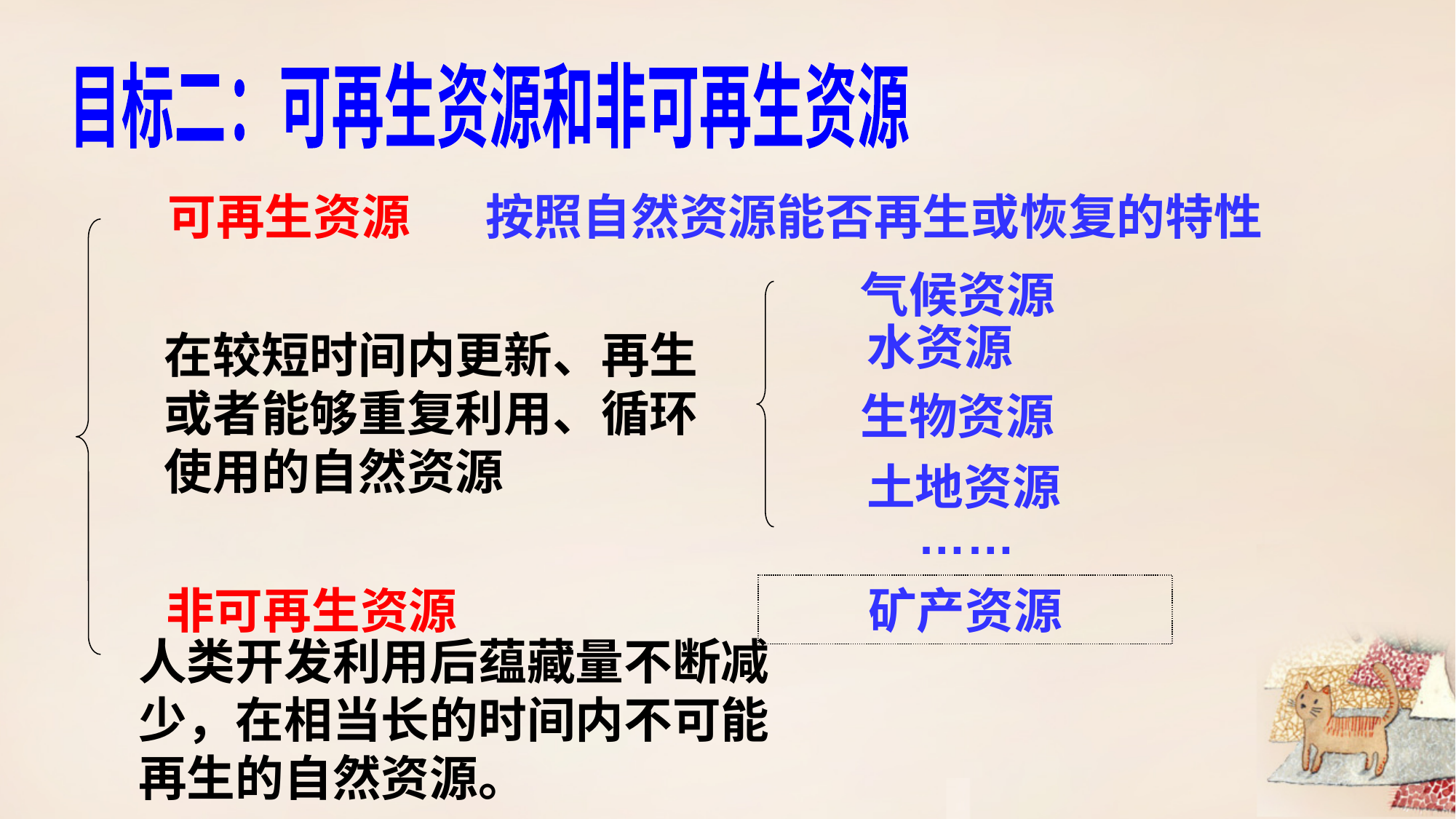

目标二：可再生资源和非可再生资源

按照自然资源能否再生或恢复的特性
可再生资源

气候资源

水资源
在较短时间内更新、再生或者能够重复利用、循环使用的自然资源
生物资源
土地资源
……
非可再生资源
矿产资源
人类开发利用后蕴藏量不断减少，在相当长的时间内不可能再生的自然资源。